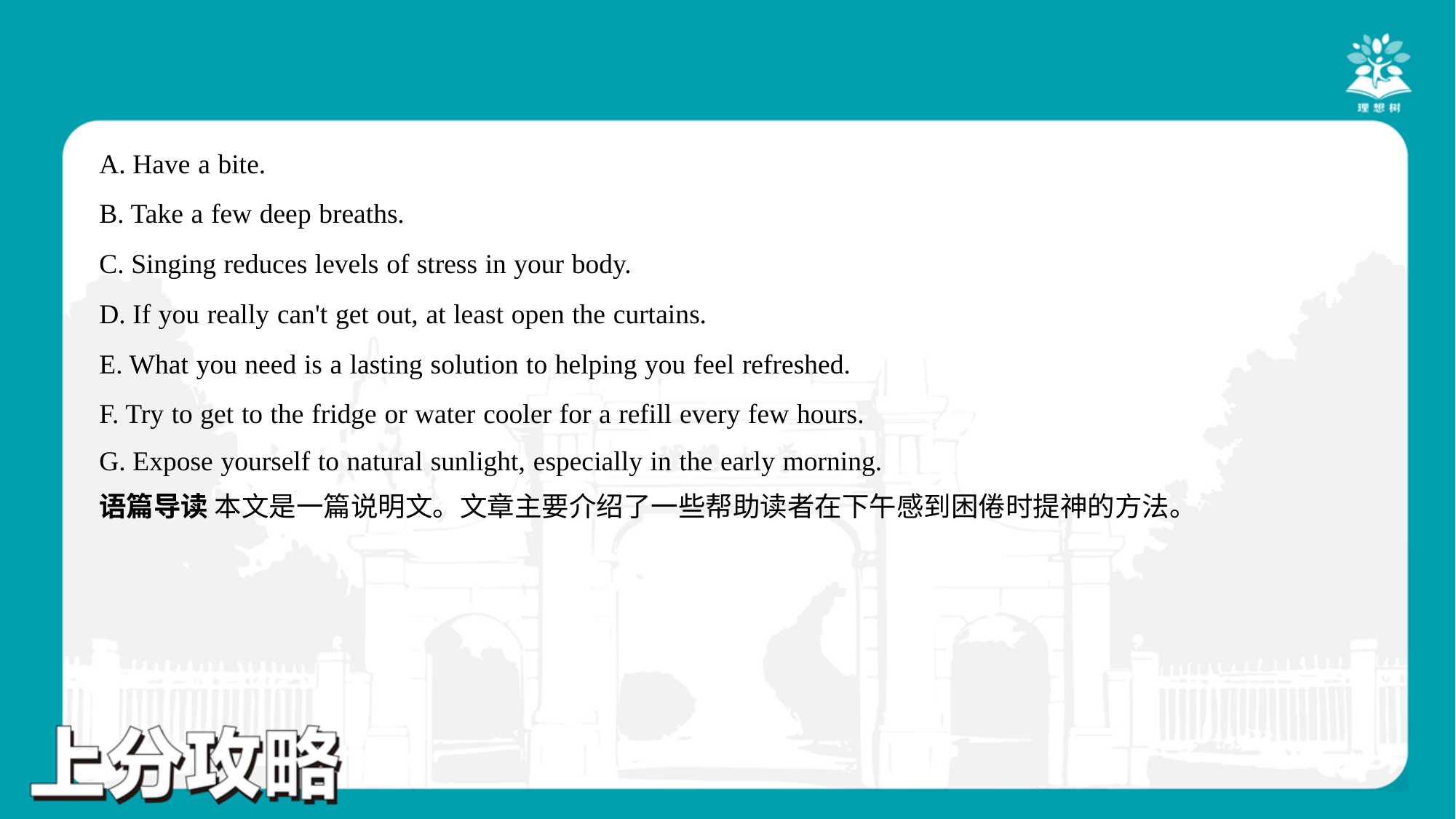

A. Have a bite.
B. Take a few deep breaths.
C. Singing reduces levels of stress in your body.
D. If you really can't get out, at least open the curtains.
E. What you need is a lasting solution to helping you feel refreshed.
F. Try to get to the fridge or water cooler for a refill every few hours.
G. Expose yourself to natural sunlight, especially in the early morning.
语篇导读 本文是一篇说明文。文章主要介绍了一些帮助读者在下午感到困倦时提神的方法。